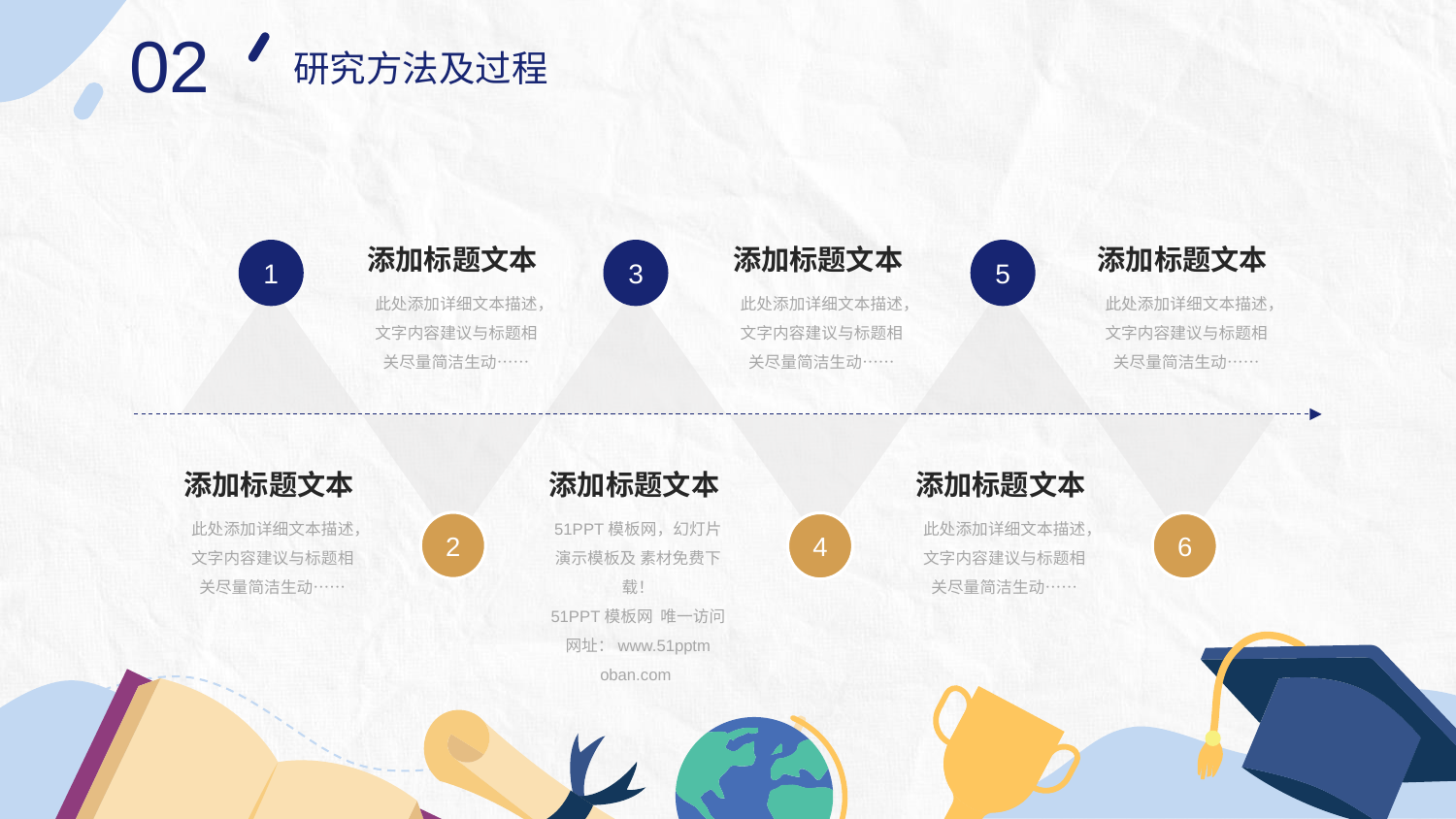

02

研究方法及过程

添加标题文本
此处添加详细文本描述，文字内容建议与标题相关尽量简洁生动……
添加标题文本
此处添加详细文本描述，文字内容建议与标题相关尽量简洁生动……
添加标题文本
此处添加详细文本描述，文字内容建议与标题相关尽量简洁生动……
1
3
5

添加标题文本
此处添加详细文本描述，文字内容建议与标题相关尽量简洁生动……
添加标题文本
51PPT模板网，幻灯片演示模板及 素材免费下载！
51PPT模板网  唯一访问网址：www.51pptm oban.com
添加标题文本
此处添加详细文本描述，文字内容建议与标题相关尽量简洁生动……
2
4
6